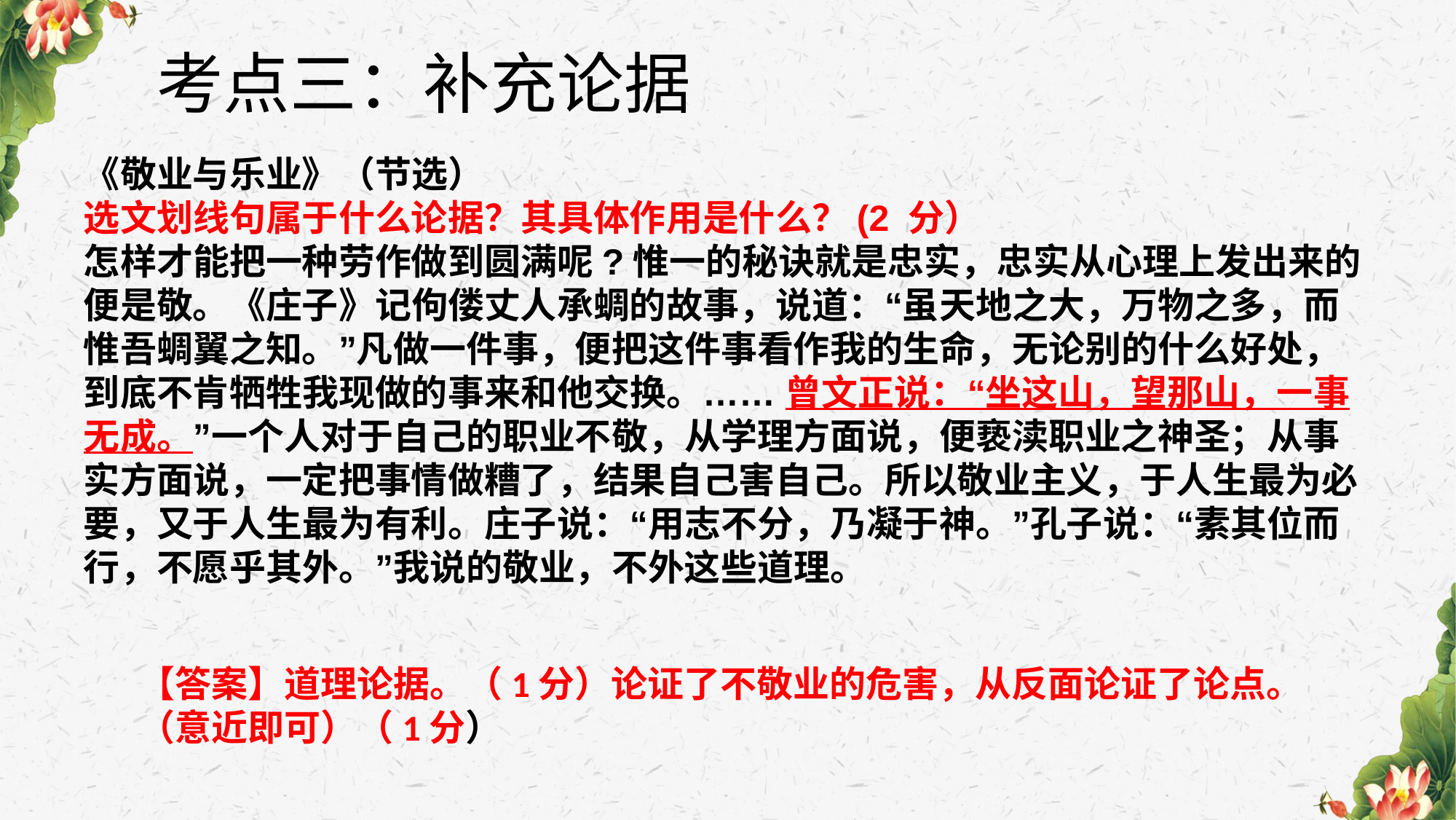

# 考点三：补充论据
《敬业与乐业》（节选）
选文划线句属于什么论据？其具体作用是什么？(2 分）
怎样才能把一种劳作做到圆满呢?惟一的秘诀就是忠实，忠实从心理上发出来的便是敬。《庄子》记佝偻丈人承蜩的故事，说道：“虽天地之大，万物之多，而惟吾蜩翼之知。”凡做一件事，便把这件事看作我的生命，无论别的什么好处，到底不肯牺牲我现做的事来和他交换。…… 曾文正说：“坐这山，望那山，一事无成。”一个人对于自己的职业不敬，从学理方面说，便亵渎职业之神圣；从事实方面说，一定把事情做糟了，结果自己害自己。所以敬业主义，于人生最为必要，又于人生最为有利。庄子说：“用志不分，乃凝于神。”孔子说：“素其位而行，不愿乎其外。”我说的敬业，不外这些道理。
【答案】道理论据。（1分）论证了不敬业的危害，从反面论证了论点。（意近即可）（1分）